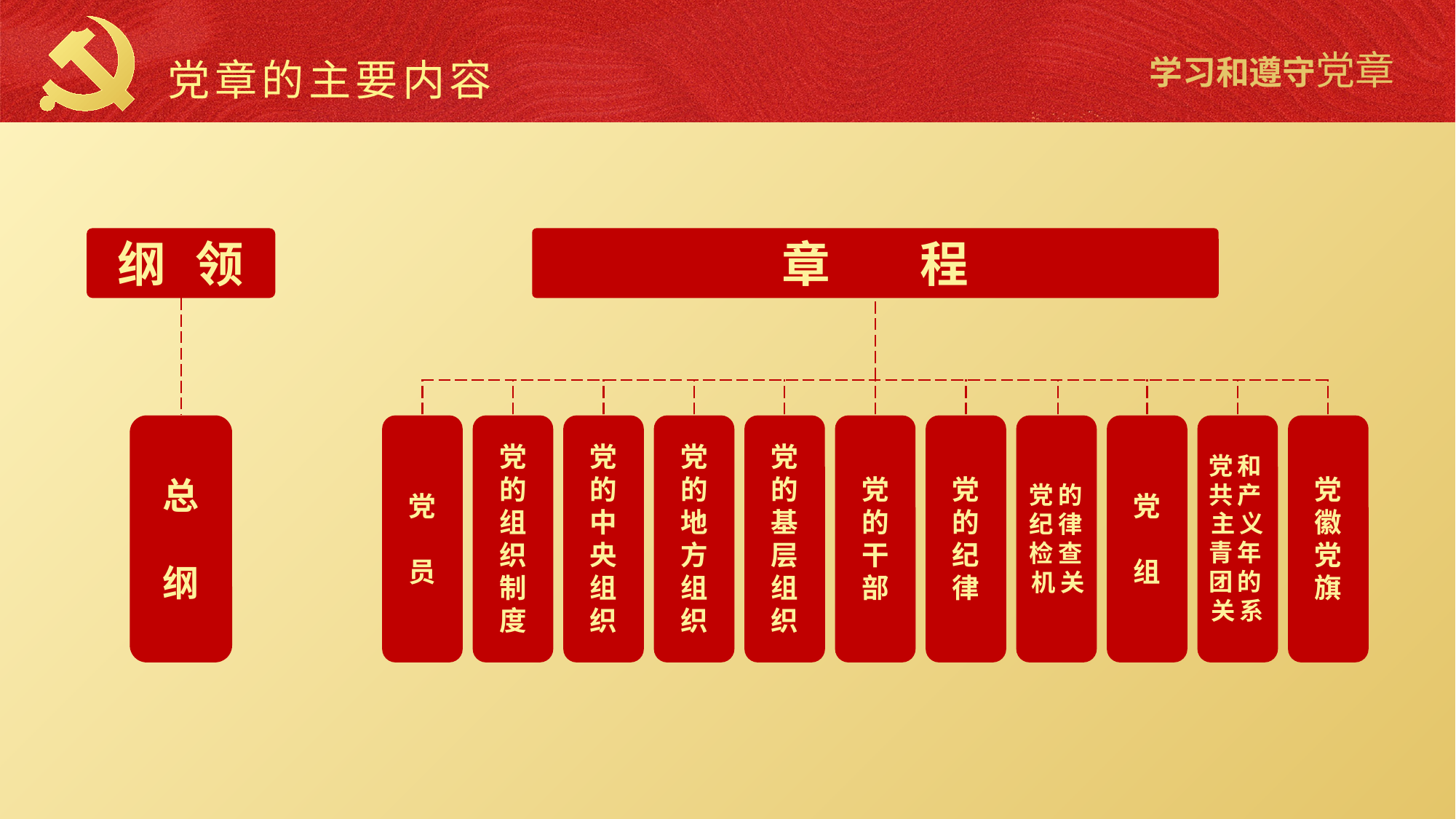

党章的主要内容

纲 领

章    程

总

纲

党

员

党的组织制度

党的中央组织

党的地方组织

党的基层组织

党的干部

党的纪律

党的纪律检查机关

党

组

党和共产主义
青年团的关系

党徽党旗